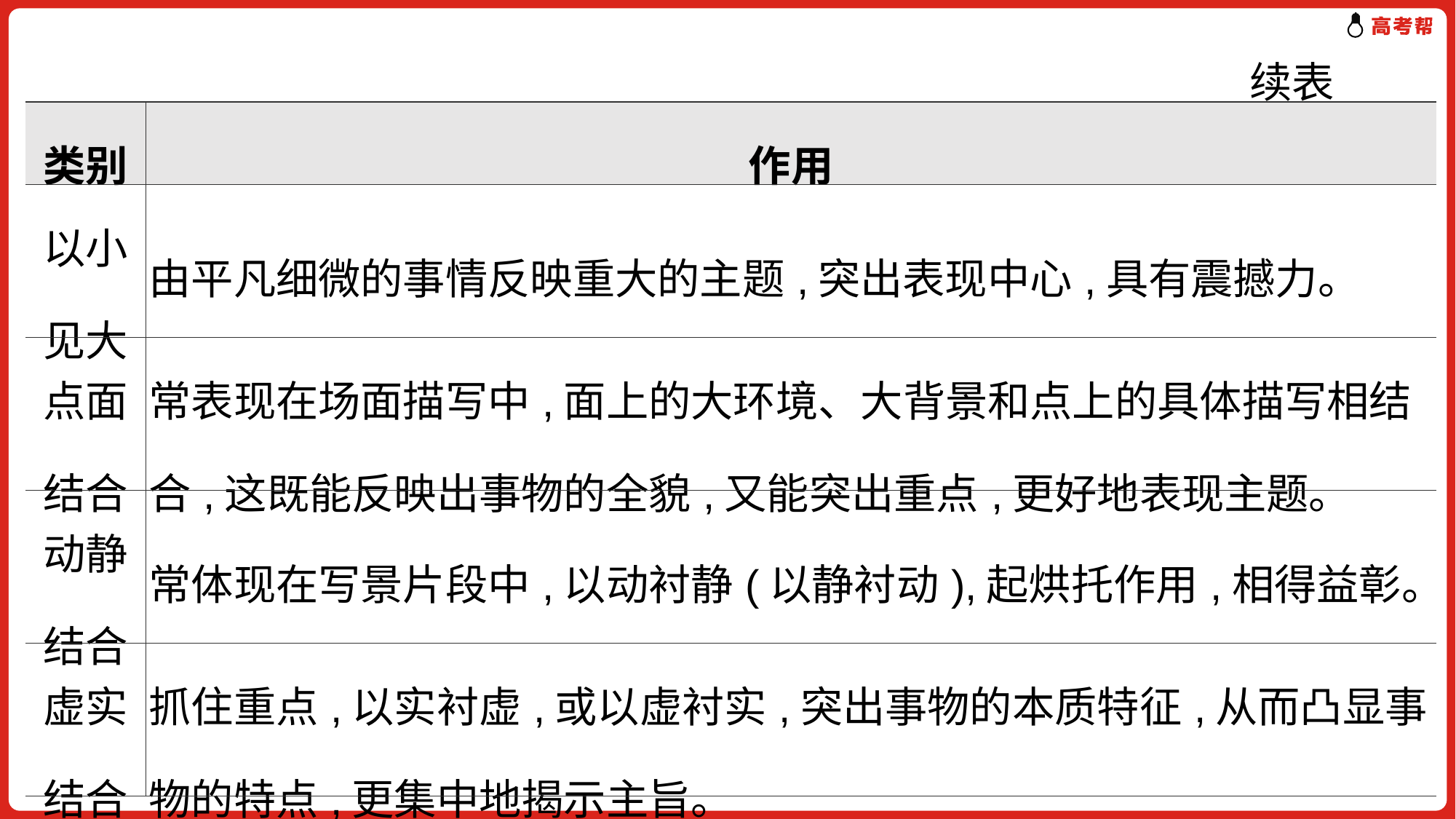

续表
| 类别 | 作用 |
| --- | --- |
| 以小见大 | 由平凡细微的事情反映重大的主题,突出表现中心,具有震撼力。 |
| 点面结合 | 常表现在场面描写中,面上的大环境、大背景和点上的具体描写相结合,这既能反映出事物的全貌,又能突出重点,更好地表现主题。 |
| 动静结合 | 常体现在写景片段中,以动衬静(以静衬动),起烘托作用,相得益彰。 |
| 虚实结合 | 抓住重点,以实衬虚,或以虚衬实,突出事物的本质特征,从而凸显事物的特点,更集中地揭示主旨。 |